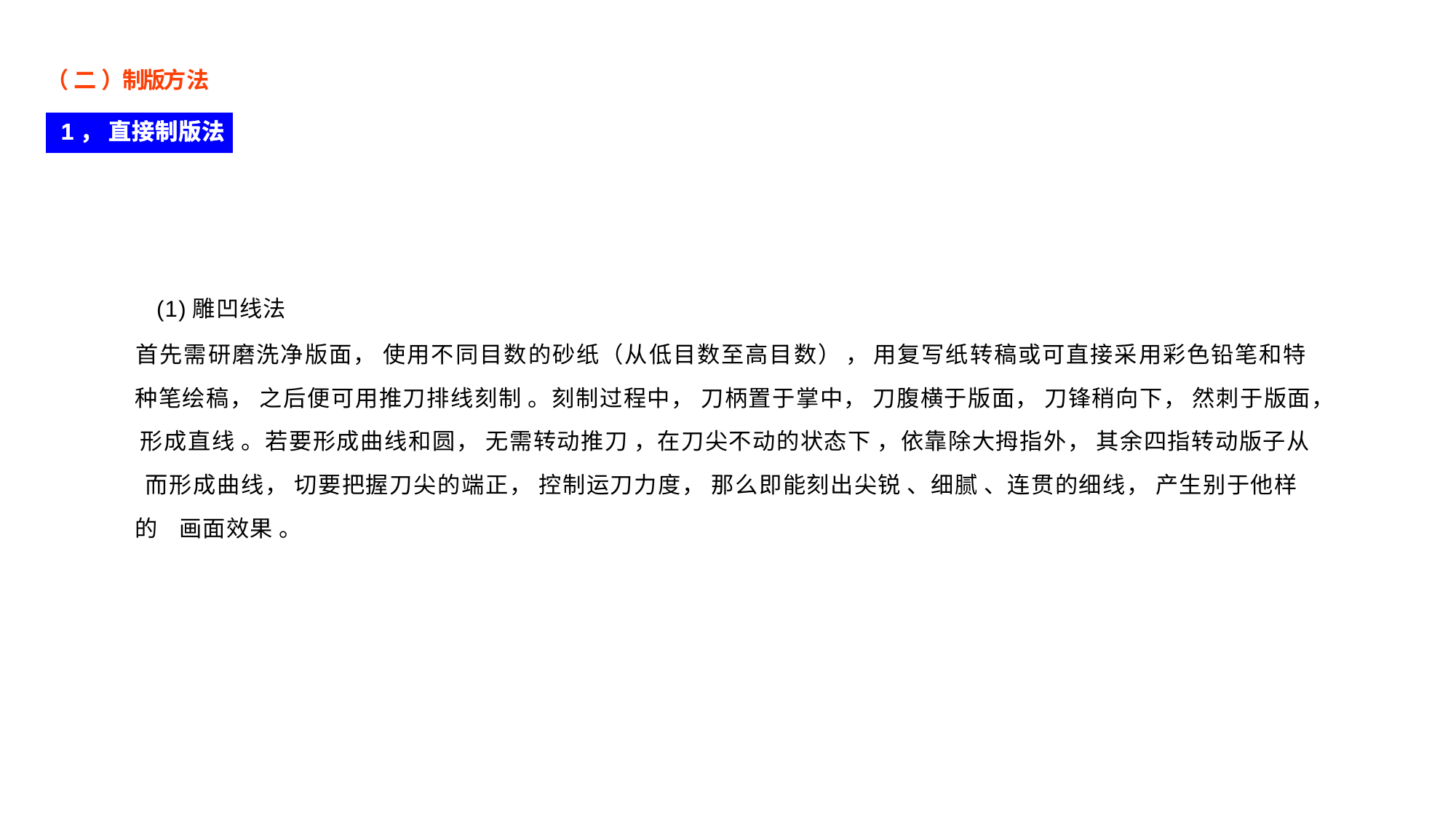

（ 二 ）制版方法

1， 直接制版法

(1)雕凹线法
首先需研磨洗净版面， 使用不同目数的砂纸（从低目数至高目数） ， 用复写纸转稿或可直接采用彩色铅笔和特
种笔绘稿， 之后便可用推刀排线刻制 。刻制过程中， 刀柄置于掌中， 刀腹横于版面， 刀锋稍向下， 然刺于版面， 形成直线 。若要形成曲线和圆， 无需转动推刀 ，在刀尖不动的状态下 ，依靠除大拇指外， 其余四指转动版子从    而形成曲线， 切要把握刀尖的端正， 控制运刀力度， 那么即能刻出尖锐 、细腻 、连贯的细线， 产生别于他样的    画面效果 。